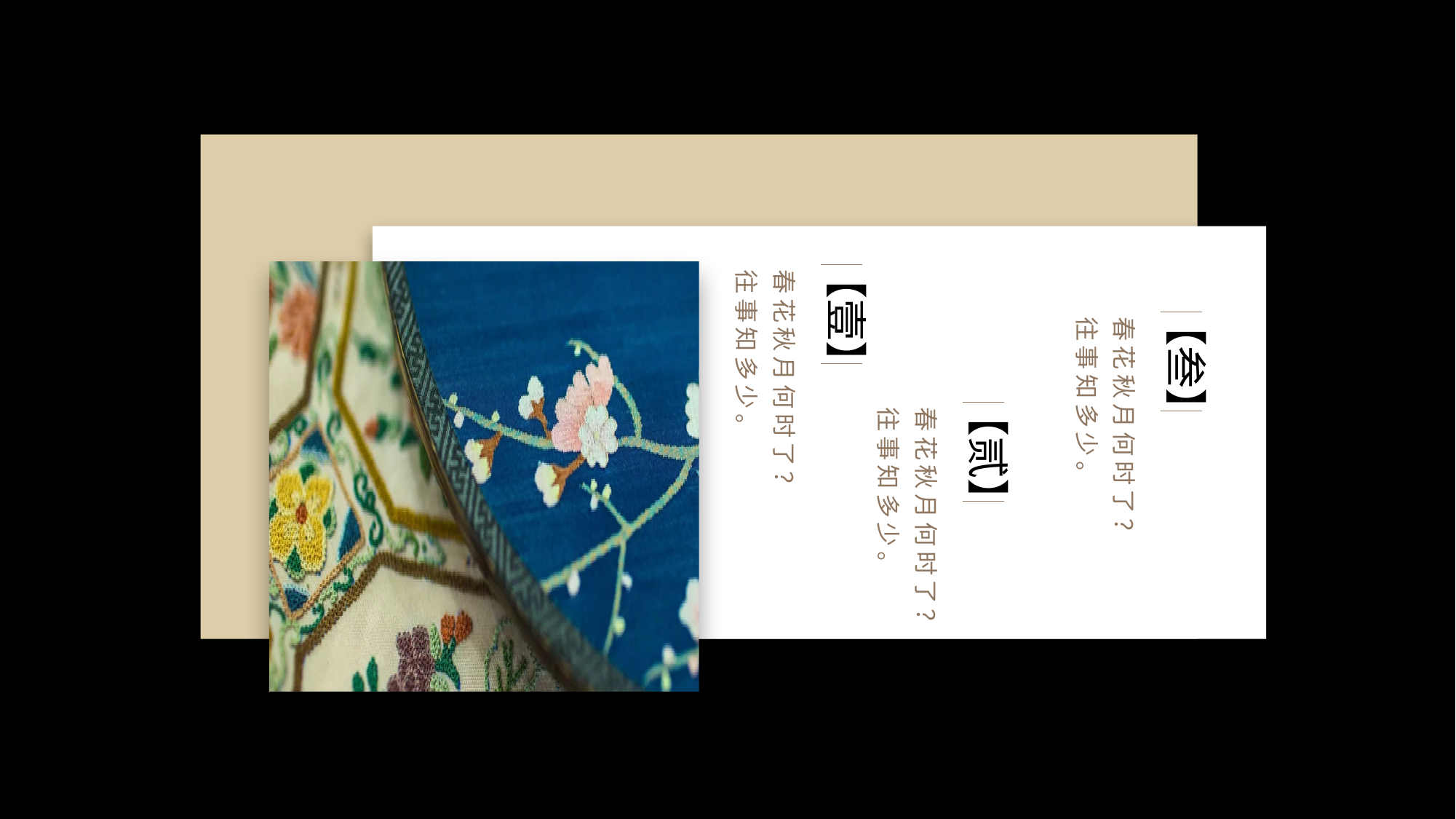

【壹】
春花秋月何时了？往事知多少。

【叁】
春花秋月何时了？往事知多少。
【贰】
春花秋月何时了？往事知多少。